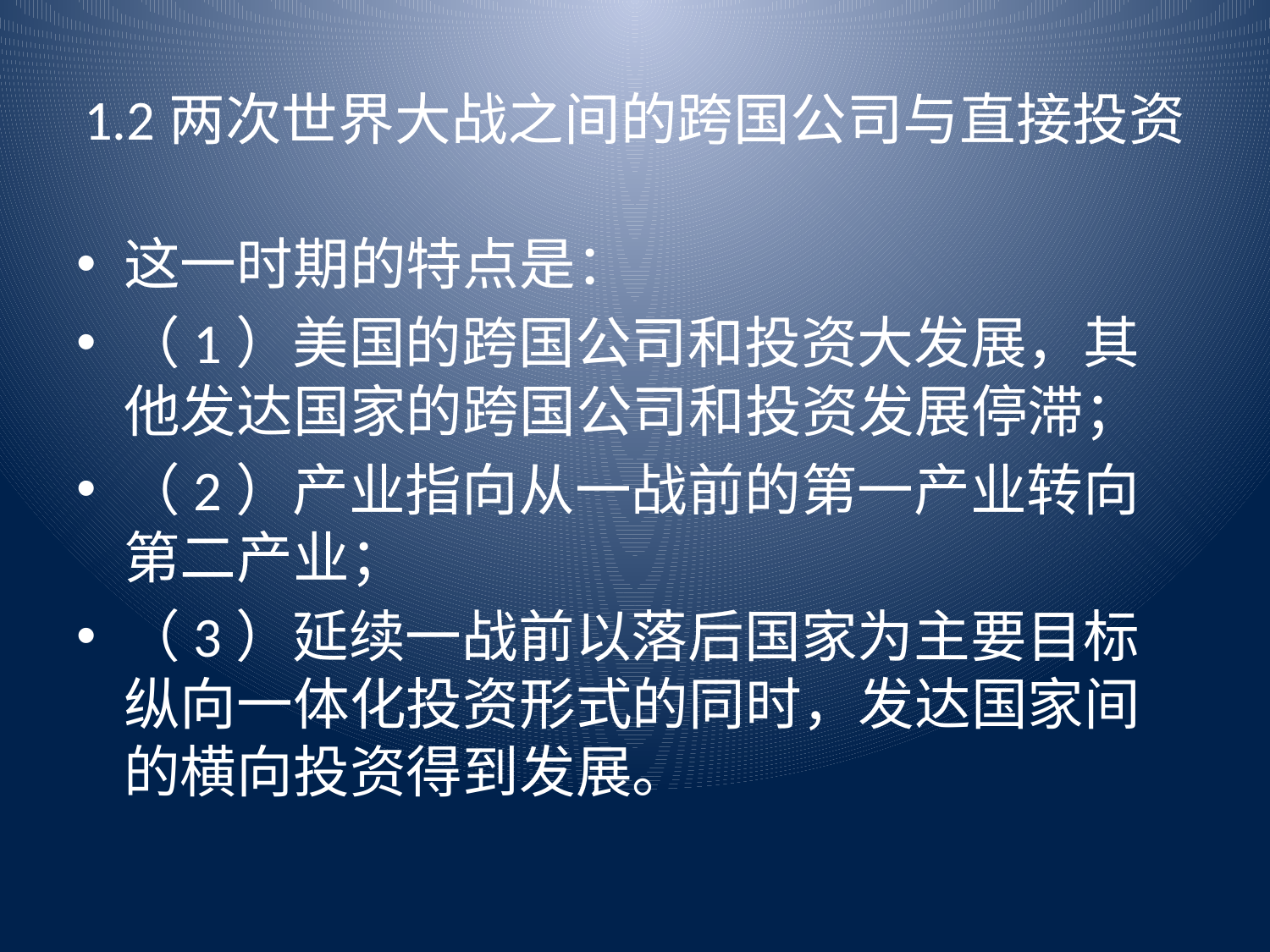

# 1.2两次世界大战之间的跨国公司与直接投资
这一时期的特点是：
（1）美国的跨国公司和投资大发展，其他发达国家的跨国公司和投资发展停滞；
（2）产业指向从一战前的第一产业转向第二产业；
（3）延续一战前以落后国家为主要目标纵向一体化投资形式的同时，发达国家间的横向投资得到发展。